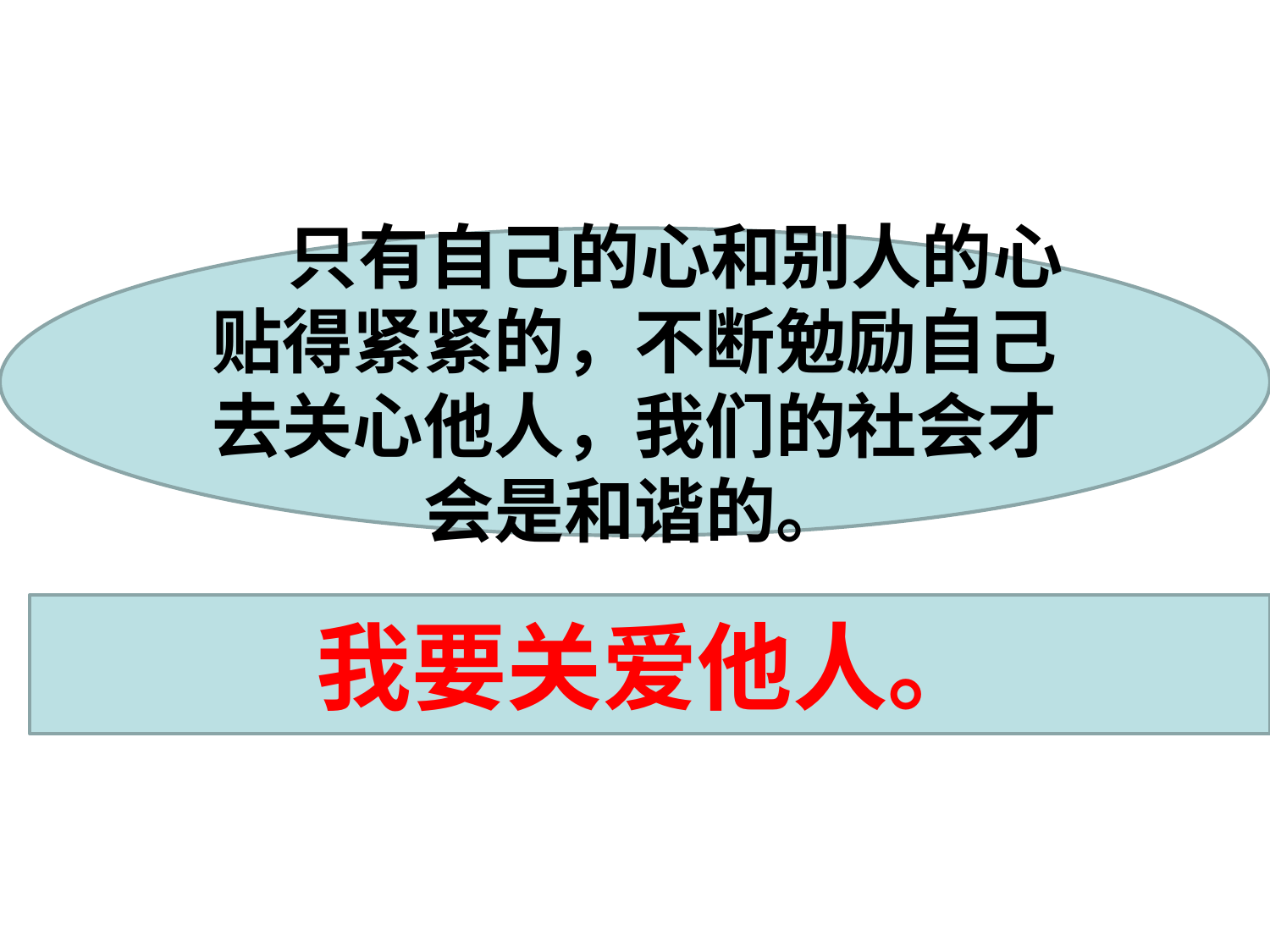

只有自己的心和别人的心贴得紧紧的，不断勉励自己去关心他人，我们的社会才会是和谐的。
我要关爱他人。